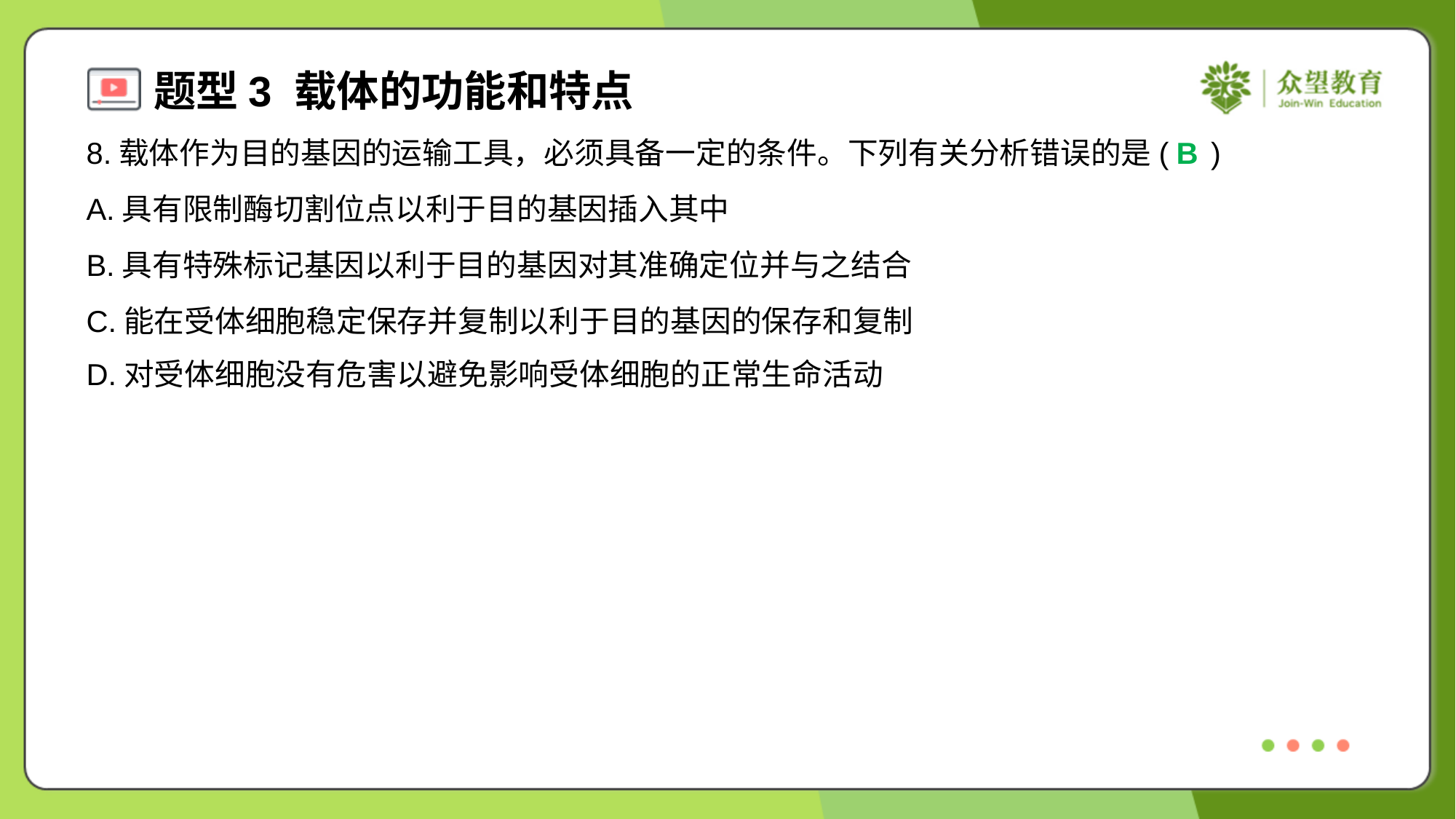

8.载体作为目的基因的运输工具，必须具备一定的条件。下列有关分析错误的是(     )
B
A.具有限制酶切割位点以利于目的基因插入其中
B.具有特殊标记基因以利于目的基因对其准确定位并与之结合
C.能在受体细胞稳定保存并复制以利于目的基因的保存和复制
D.对受体细胞没有危害以避免影响受体细胞的正常生命活动